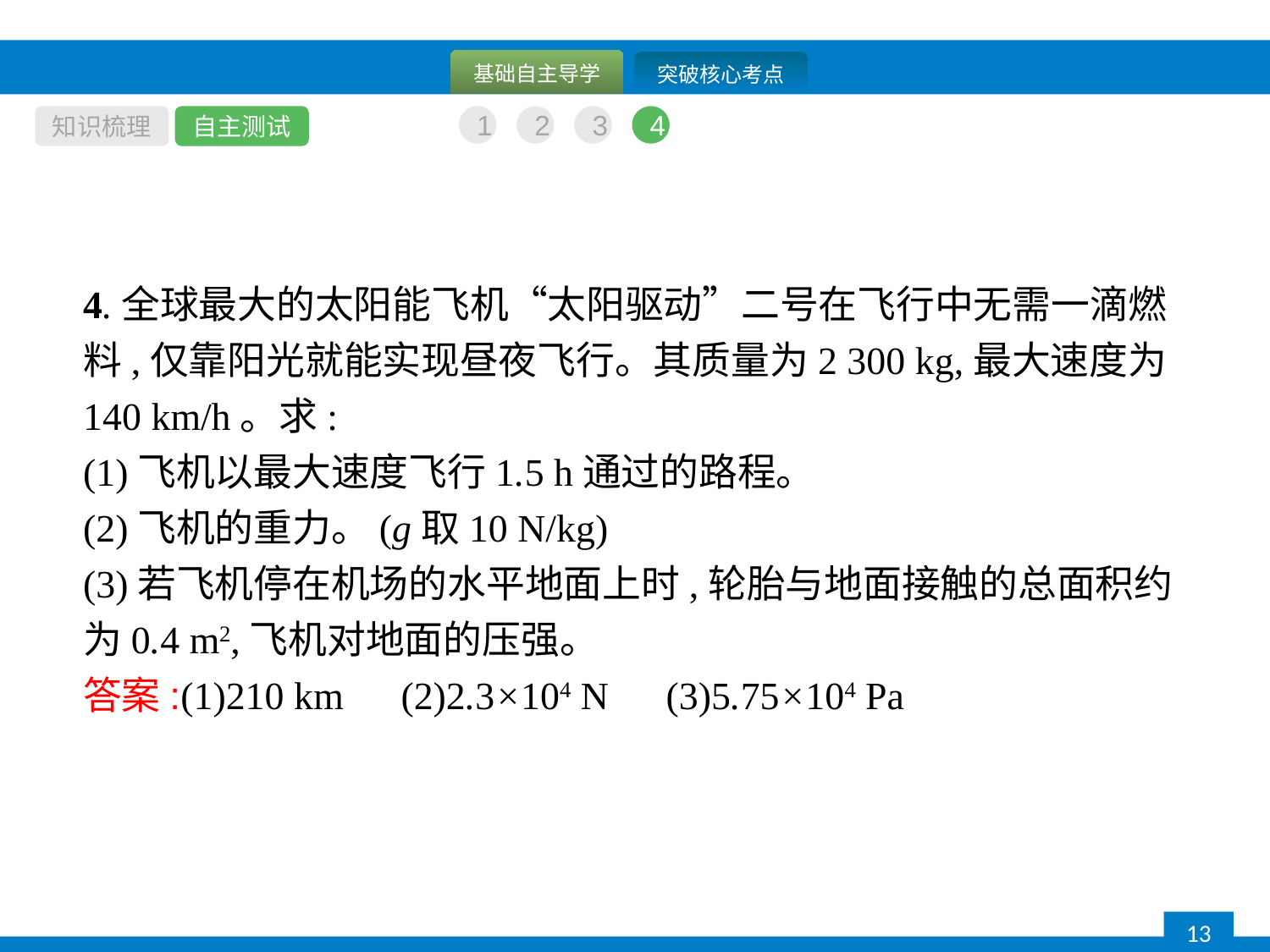

知识梳理
自主测试
1
2
3
4
4.全球最大的太阳能飞机“太阳驱动”二号在飞行中无需一滴燃料,仅靠阳光就能实现昼夜飞行。其质量为2 300 kg,最大速度为140 km/h。求:
(1)飞机以最大速度飞行1.5 h通过的路程。
(2)飞机的重力。(g取10 N/kg)
(3)若飞机停在机场的水平地面上时,轮胎与地面接触的总面积约为0.4 m2,飞机对地面的压强。
答案:(1)210 km　(2)2.3×104 N　(3)5.75×104 Pa